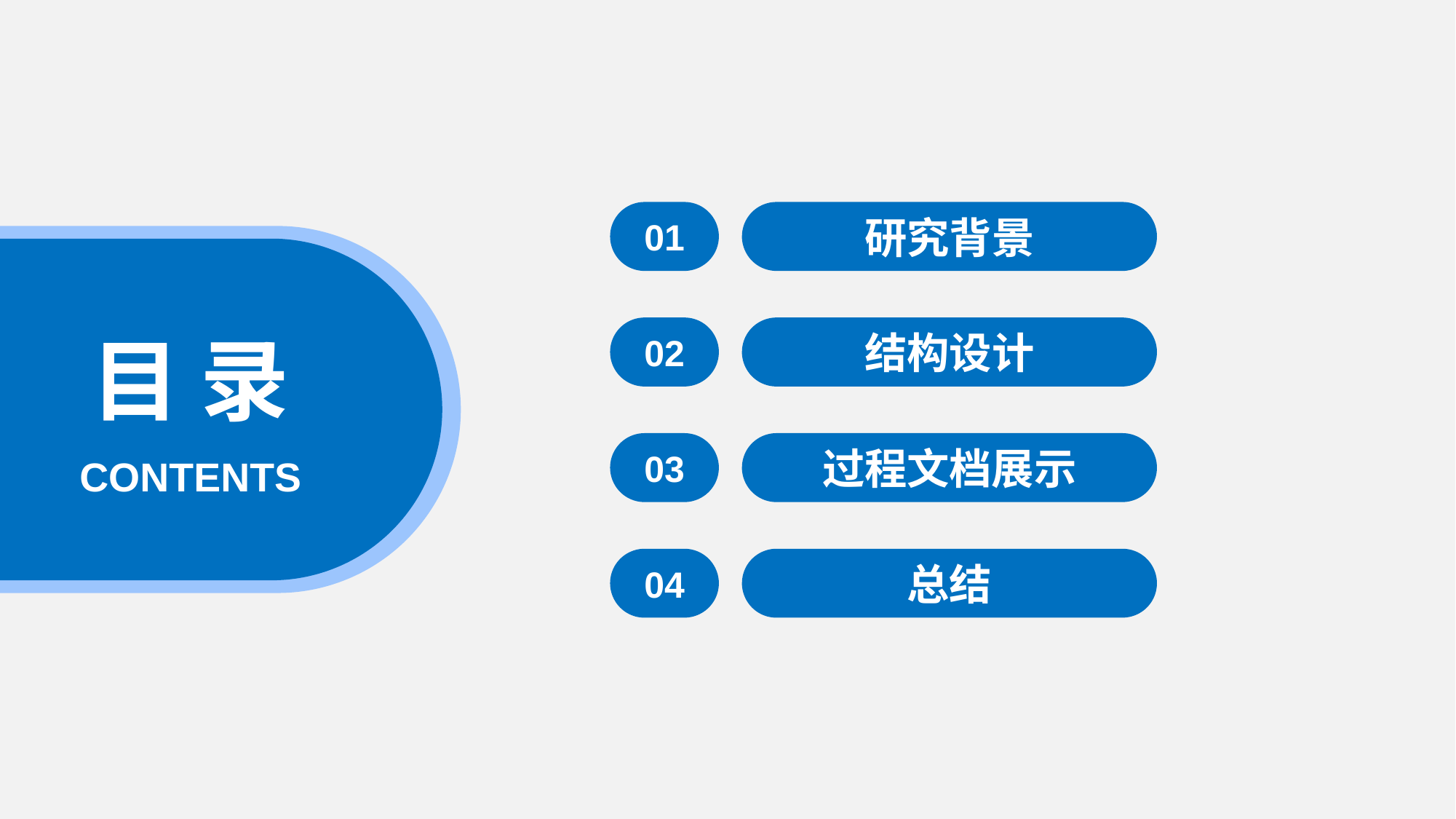

01
研究背景

02
结构设计
目 录
03
过程文档展示
CONTENTS
04
总结